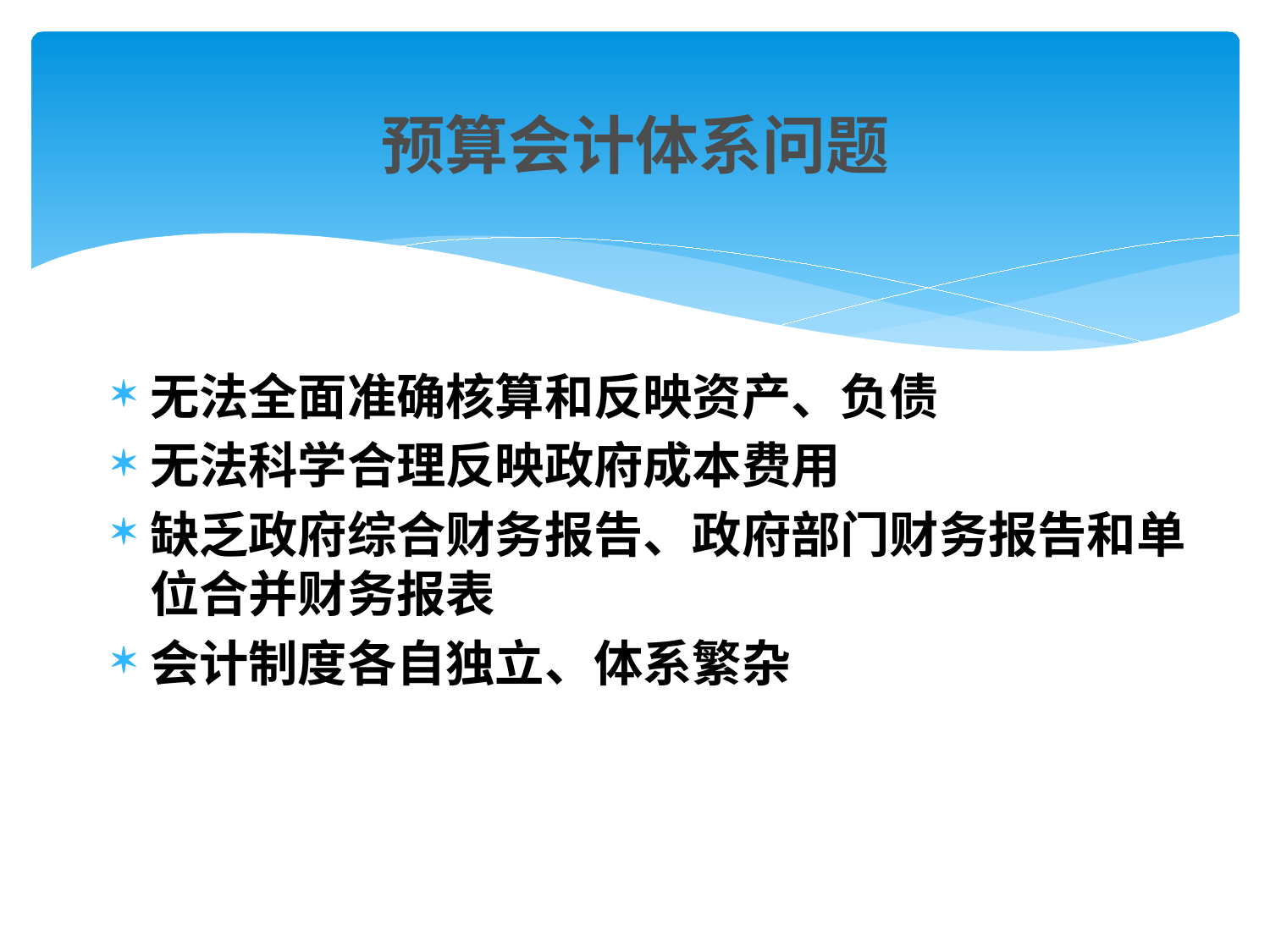

# 预算会计体系问题
无法全面准确核算和反映资产、负债
无法科学合理反映政府成本费用
缺乏政府综合财务报告、政府部门财务报告和单位合并财务报表
会计制度各自独立、体系繁杂